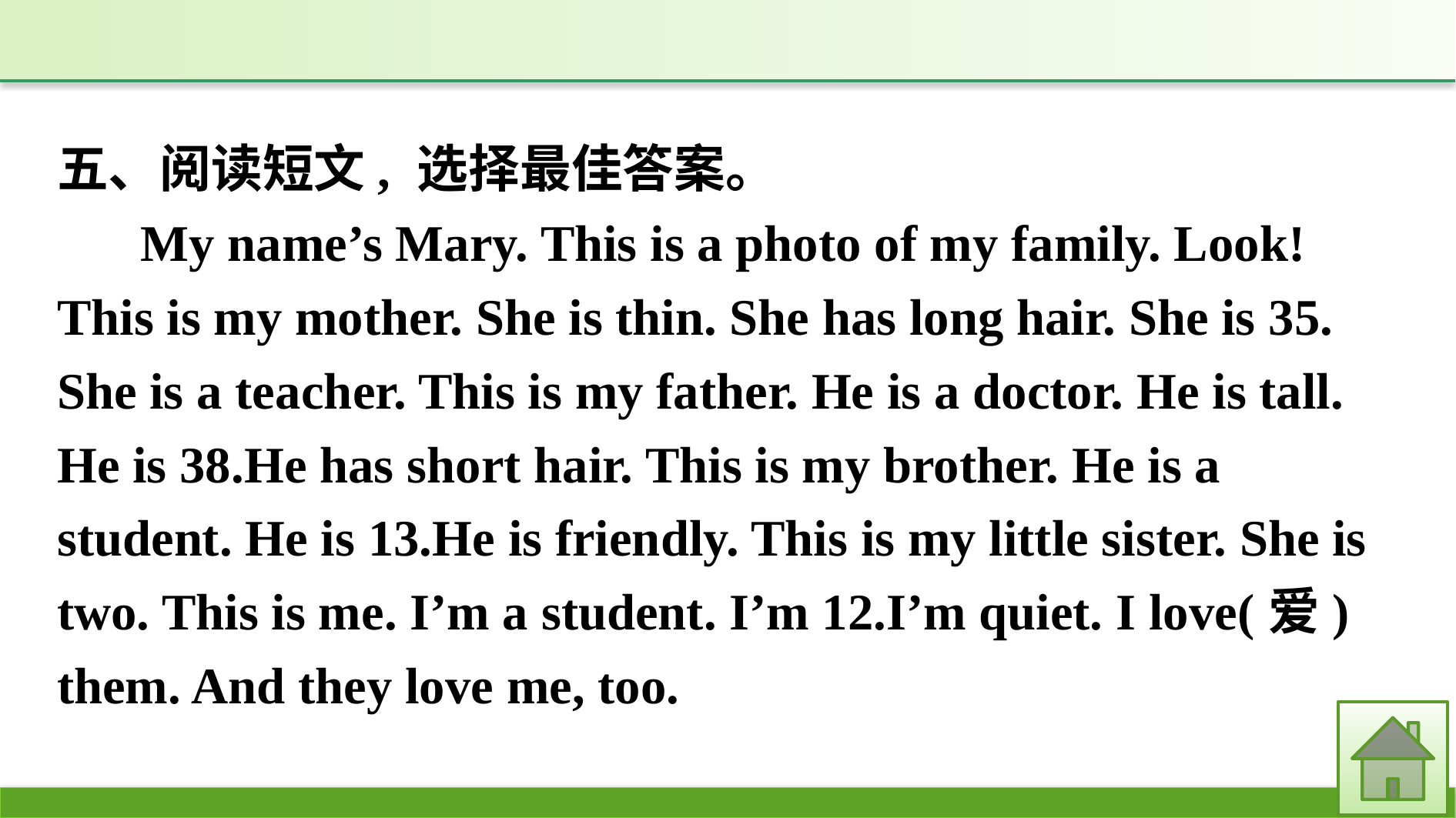

五、阅读短文, 选择最佳答案。
   My name’s Mary. This is a photo of my family. Look! This is my mother. She is thin. She has long hair. She is 35. She is a teacher. This is my father. He is a doctor. He is tall. He is 38.He has short hair. This is my brother. He is a student. He is 13.He is friendly. This is my little sister. She is two. This is me. I’m a student. I’m 12.I’m quiet. I love(爱) them. And they love me, too.